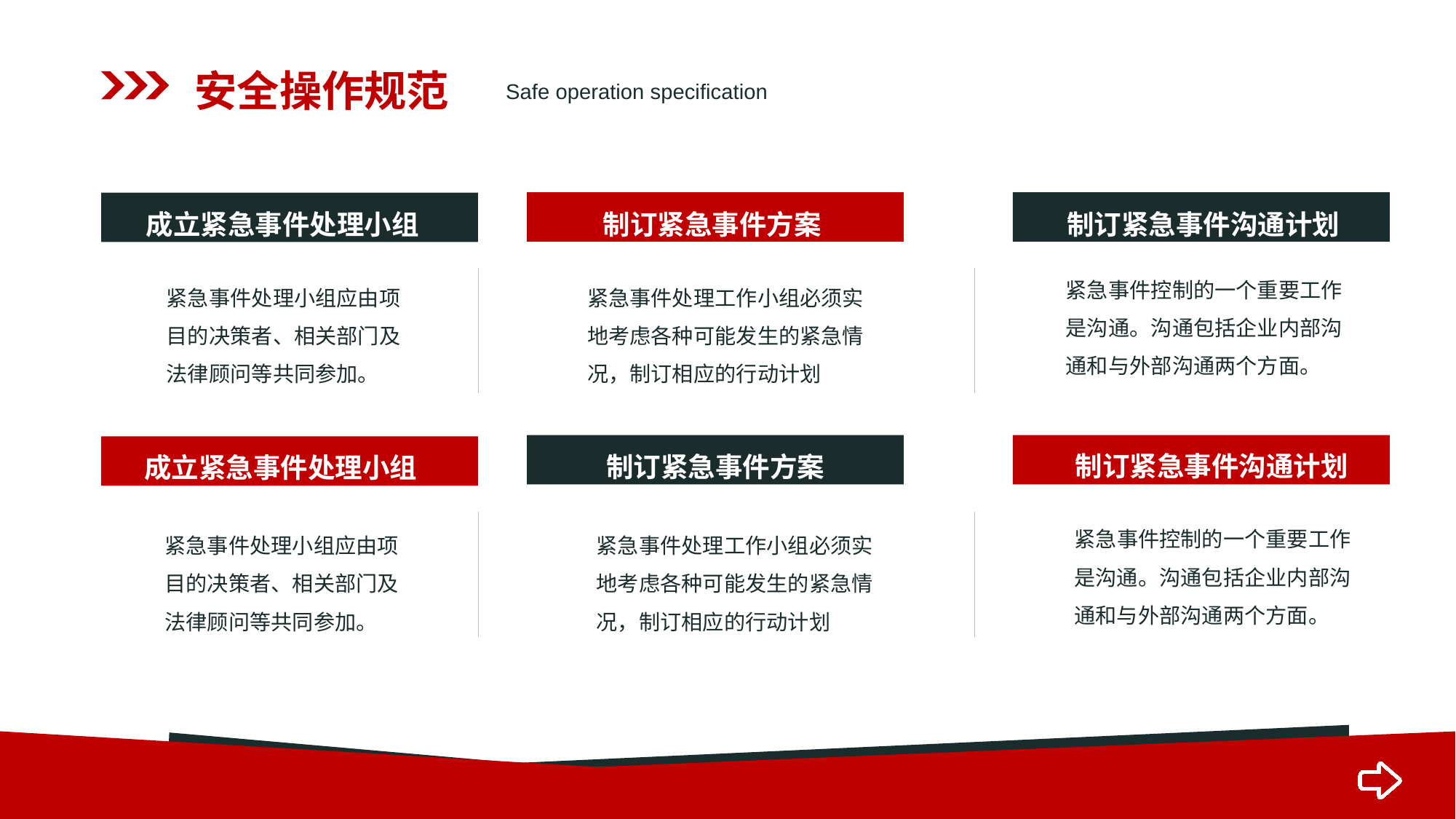

安全操作规范

Safe operation specification
成立紧急事件处理小组

制订紧急事件方案

制订紧急事件沟通计划

紧急事件控制的一个重要工作是沟通。沟通包括企业内部沟通和与外部沟通两个方面。
紧急事件处理小组应由项目的决策者、相关部门及法律顾问等共同参加。
紧急事件处理工作小组必须实地考虑各种可能发生的紧急情况，制订相应的行动计划
制订紧急事件沟通计划

制订紧急事件方案

成立紧急事件处理小组

紧急事件控制的一个重要工作是沟通。沟通包括企业内部沟通和与外部沟通两个方面。
紧急事件处理小组应由项目的决策者、相关部门及法律顾问等共同参加。
紧急事件处理工作小组必须实地考虑各种可能发生的紧急情况，制订相应的行动计划